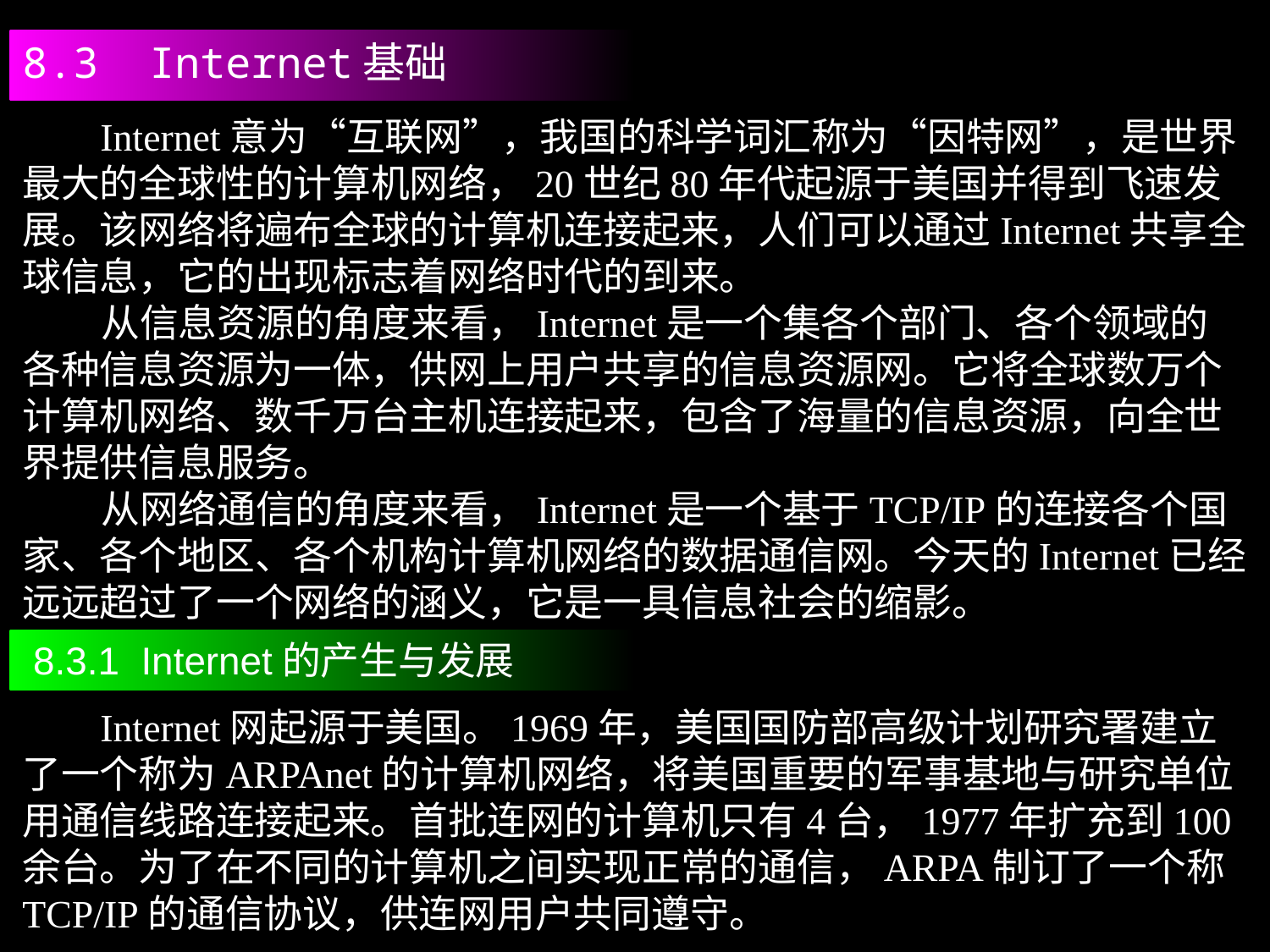

8.3  Internet基础
        Internet意为“互联网”，我国的科学词汇称为“因特网”，是世界最大的全球性的计算机网络，20世纪80年代起源于美国并得到飞速发展。该网络将遍布全球的计算机连接起来，人们可以通过Internet共享全球信息，它的出现标志着网络时代的到来。
        从信息资源的角度来看，Internet是一个集各个部门、各个领域的各种信息资源为一体，供网上用户共享的信息资源网。它将全球数万个计算机网络、数千万台主机连接起来，包含了海量的信息资源，向全世界提供信息服务。
        从网络通信的角度来看，Internet是一个基于TCP/IP的连接各个国家、各个地区、各个机构计算机网络的数据通信网。今天的Internet已经远远超过了一个网络的涵义，它是一具信息社会的缩影。
 8.3.1  Internet的产生与发展
        Internet网起源于美国。1969年，美国国防部高级计划研究署建立了一个称为ARPAnet的计算机网络，将美国重要的军事基地与研究单位用通信线路连接起来。首批连网的计算机只有4台，1977年扩充到100余台。为了在不同的计算机之间实现正常的通信，ARPA制订了一个称TCP/IP的通信协议，供连网用户共同遵守。